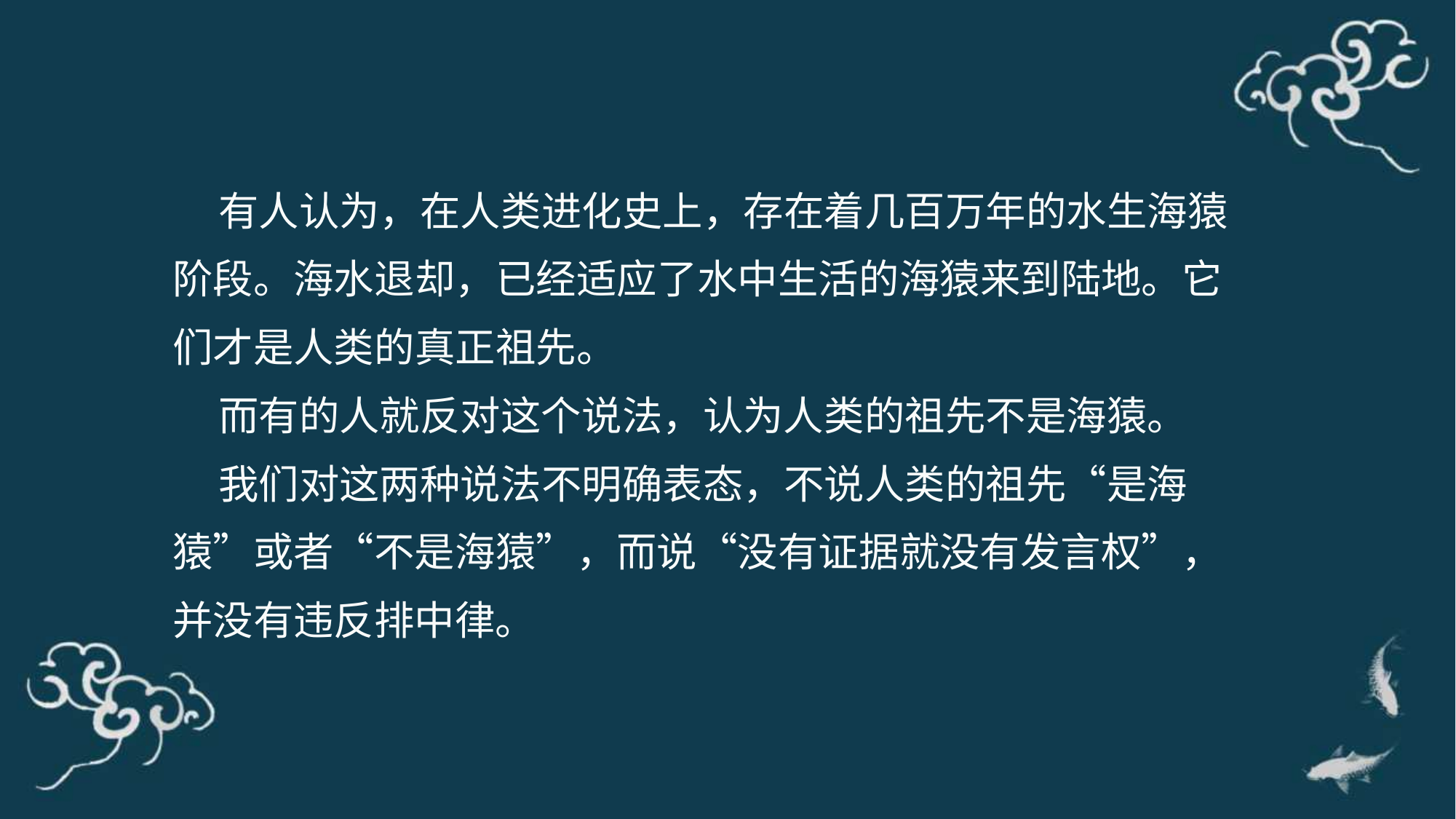

有人认为，在人类进化史上，存在着几百万年的水生海猿阶段。海水退却，已经适应了水中生活的海猿来到陆地。它们才是人类的真正祖先。
    而有的人就反对这个说法，认为人类的祖先不是海猿。
    我们对这两种说法不明确表态，不说人类的祖先“是海猿”或者“不是海猿”，而说“没有证据就没有发言权”，并没有违反排中律。